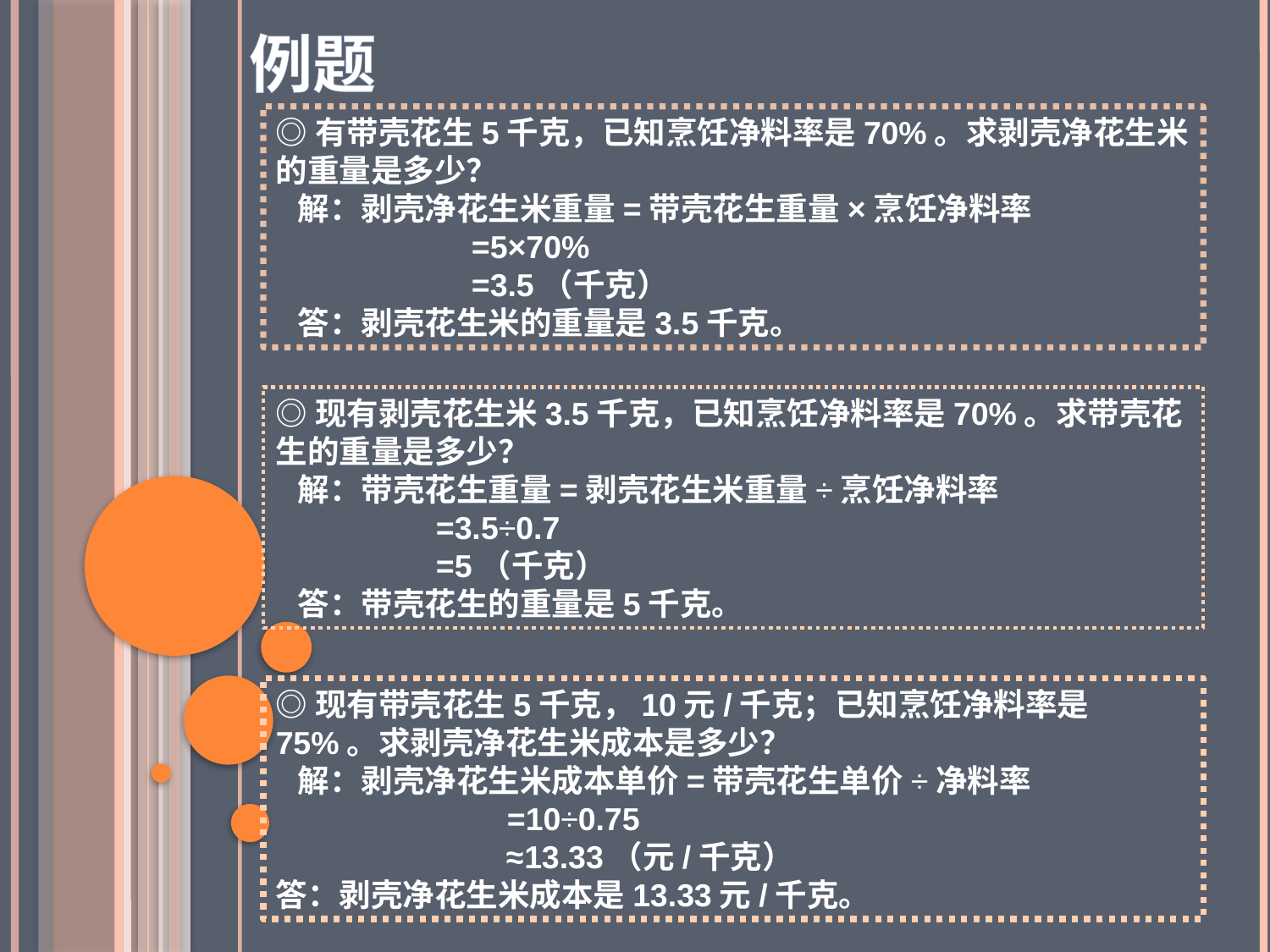

例题
◎有带壳花生5千克，已知烹饪净料率是70%。求剥壳净花生米的重量是多少？
  解：剥壳净花生米重量=带壳花生重量×烹饪净料率
                      =5×70%
                      =3.5（千克）
  答：剥壳花生米的重量是3.5千克。
◎现有剥壳花生米3.5千克，已知烹饪净料率是70%。求带壳花生的重量是多少？
  解：带壳花生重量=剥壳花生米重量÷烹饪净料率
                  =3.5÷0.7
                  =5（千克）
  答：带壳花生的重量是5千克。
◎现有带壳花生5千克，10元/千克；已知烹饪净料率是75%。求剥壳净花生米成本是多少？
  解：剥壳净花生米成本单价=带壳花生单价÷净料率
                          =10÷0.75
                          ≈13.33（元/千克）
答：剥壳净花生米成本是13.33元/千克。